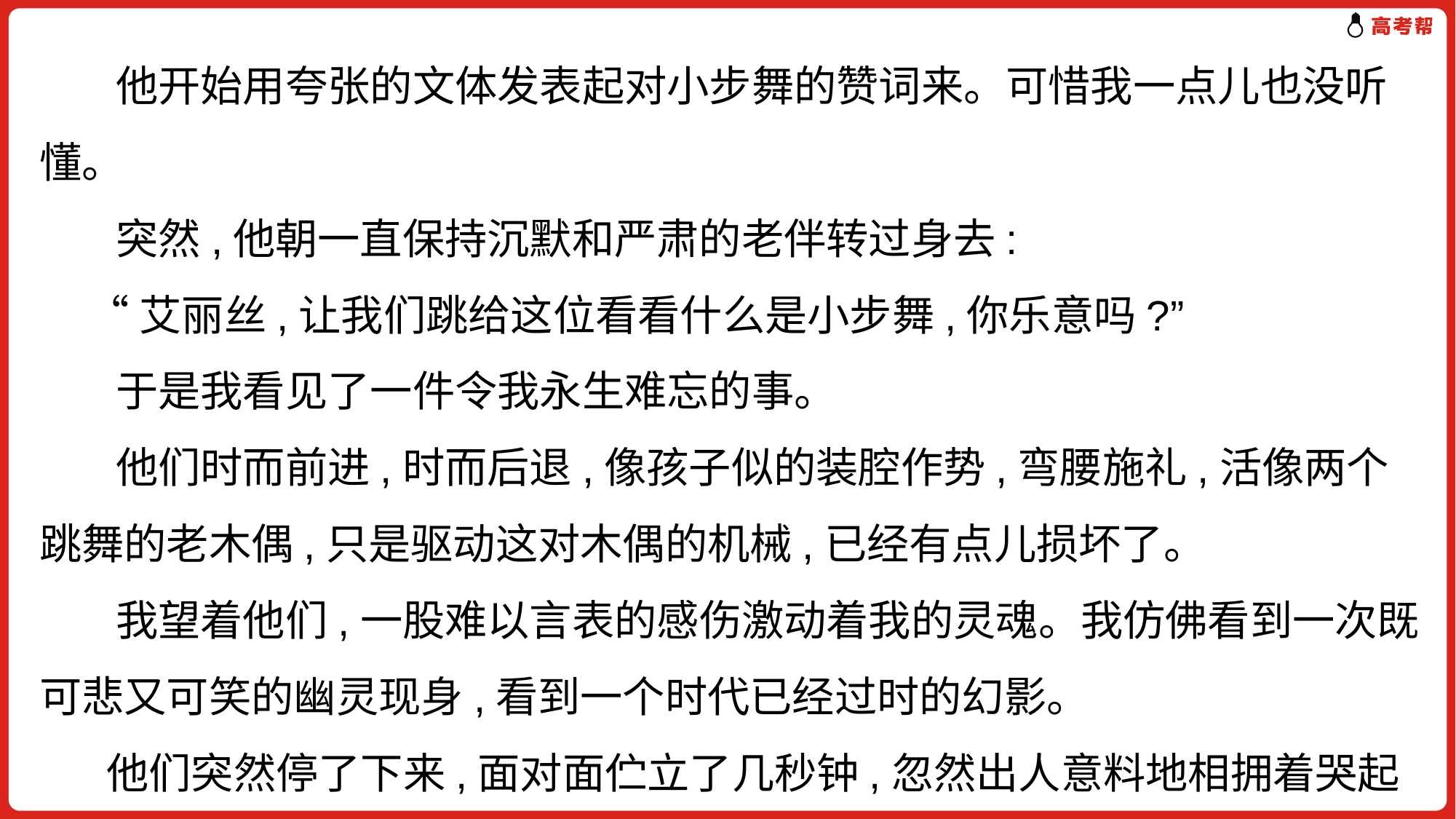

他开始用夸张的文体发表起对小步舞的赞词来。可惜我一点儿也没听懂。
       突然,他朝一直保持沉默和严肃的老伴转过身去:
     “艾丽丝,让我们跳给这位看看什么是小步舞,你乐意吗?”
       于是我看见了一件令我永生难忘的事。
       他们时而前进,时而后退,像孩子似的装腔作势,弯腰施礼,活像两个跳舞的老木偶,只是驱动这对木偶的机械,已经有点儿损坏了。
       我望着他们,一股难以言表的感伤激动着我的灵魂。我仿佛看到一次既可悲又可笑的幽灵现身,看到一个时代已经过时的幻影。
      他们突然停了下来,面对面伫立了几秒钟,忽然出人意料地相拥着哭起来。